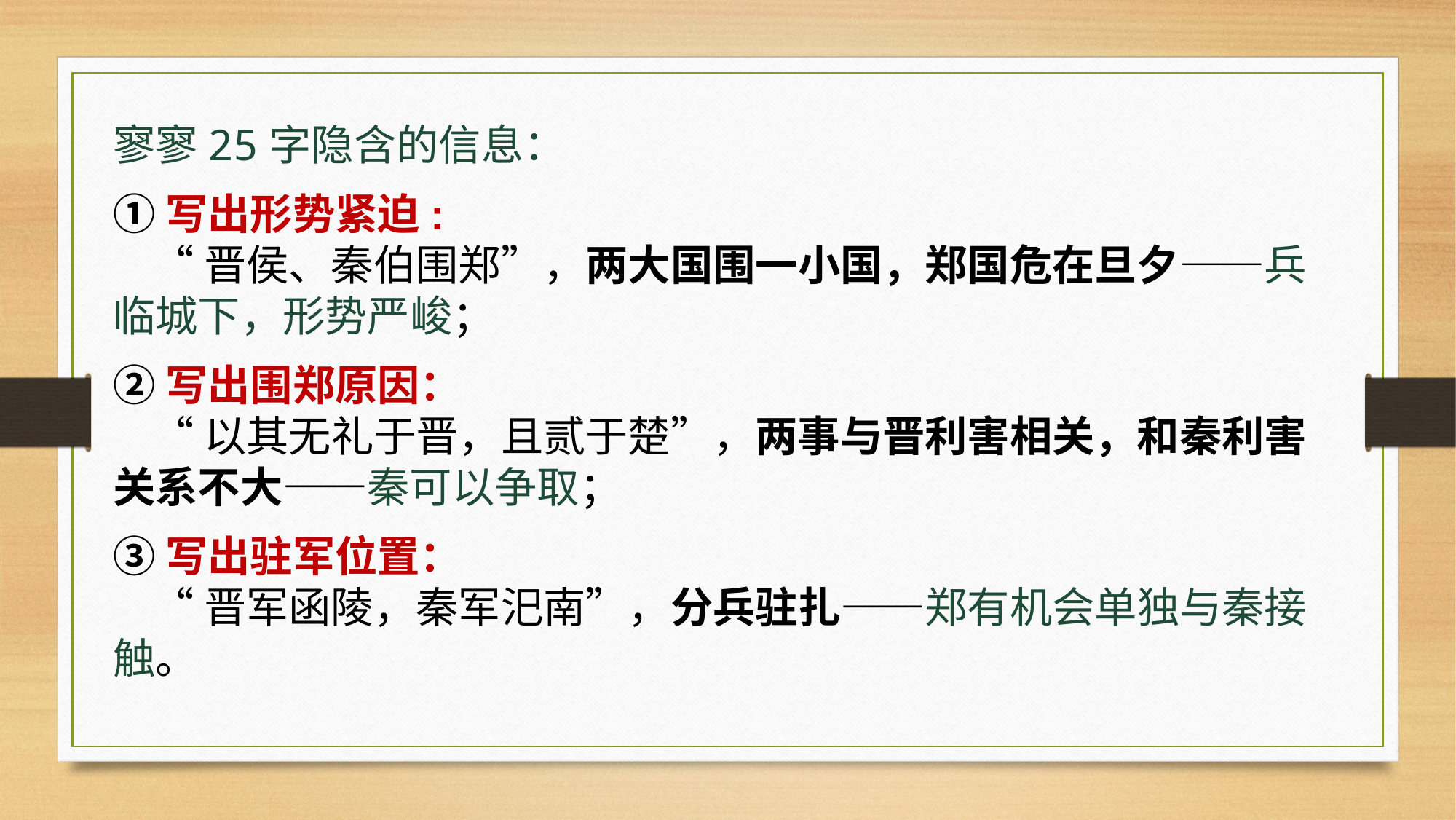

寥寥25字隐含的信息：

①写出形势紧迫:
    “晋侯、秦伯围郑”，两大国围一小国，郑国危在旦夕——兵临城下，形势严峻；

②写出围郑原因：
    “以其无礼于晋，且贰于楚”，两事与晋利害相关，和秦利害关系不大——秦可以争取；

③写出驻军位置：
    “晋军函陵，秦军汜南”，分兵驻扎——郑有机会单独与秦接触。